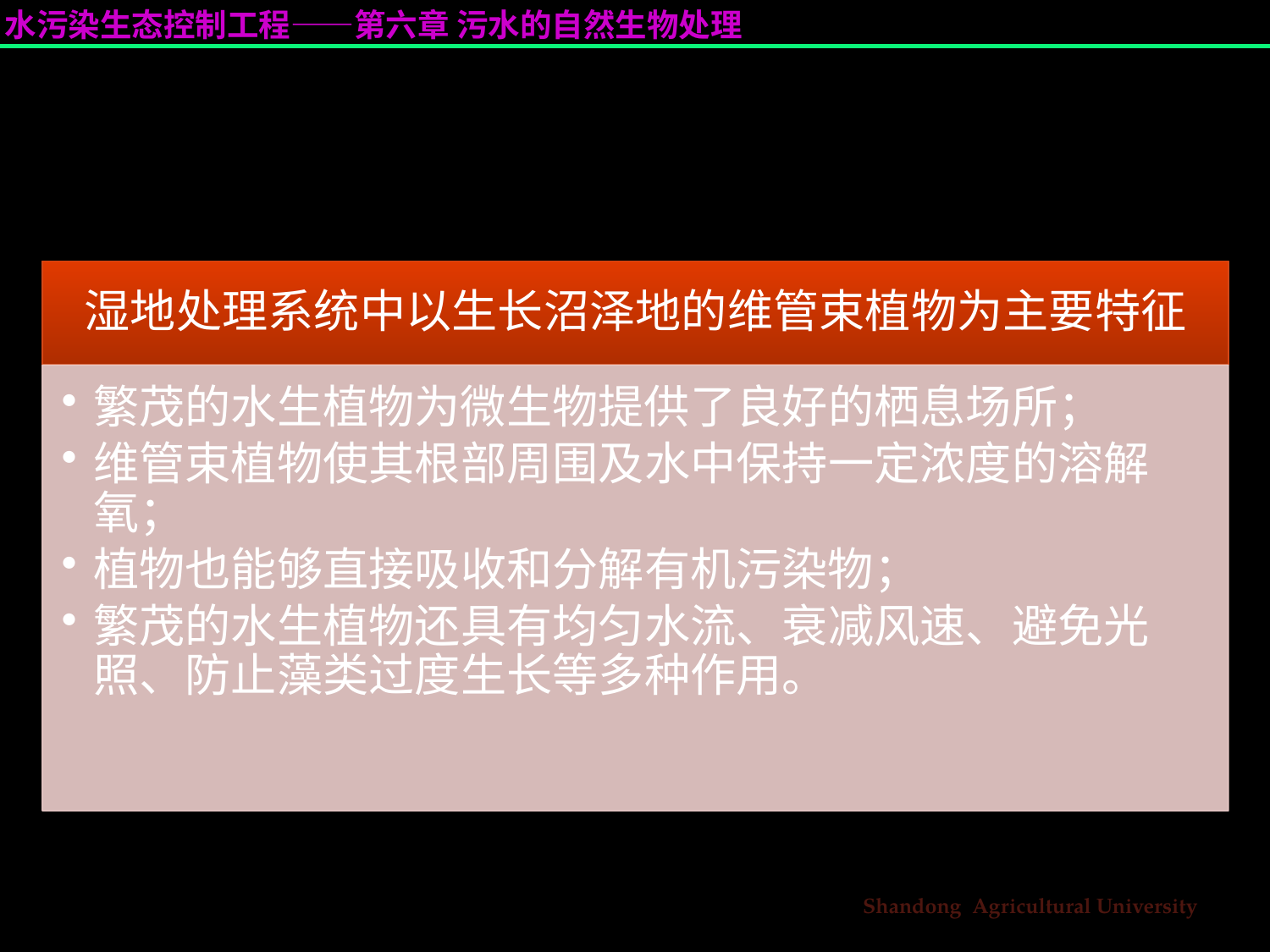

湿地处理系统中以生长沼泽地的维管束植物为主要特征
繁茂的水生植物为微生物提供了良好的栖息场所；
维管束植物使其根部周围及水中保持一定浓度的溶解氧；
植物也能够直接吸收和分解有机污染物；
繁茂的水生植物还具有均匀水流、衰减风速、避免光照、防止藻类过度生长等多种作用。